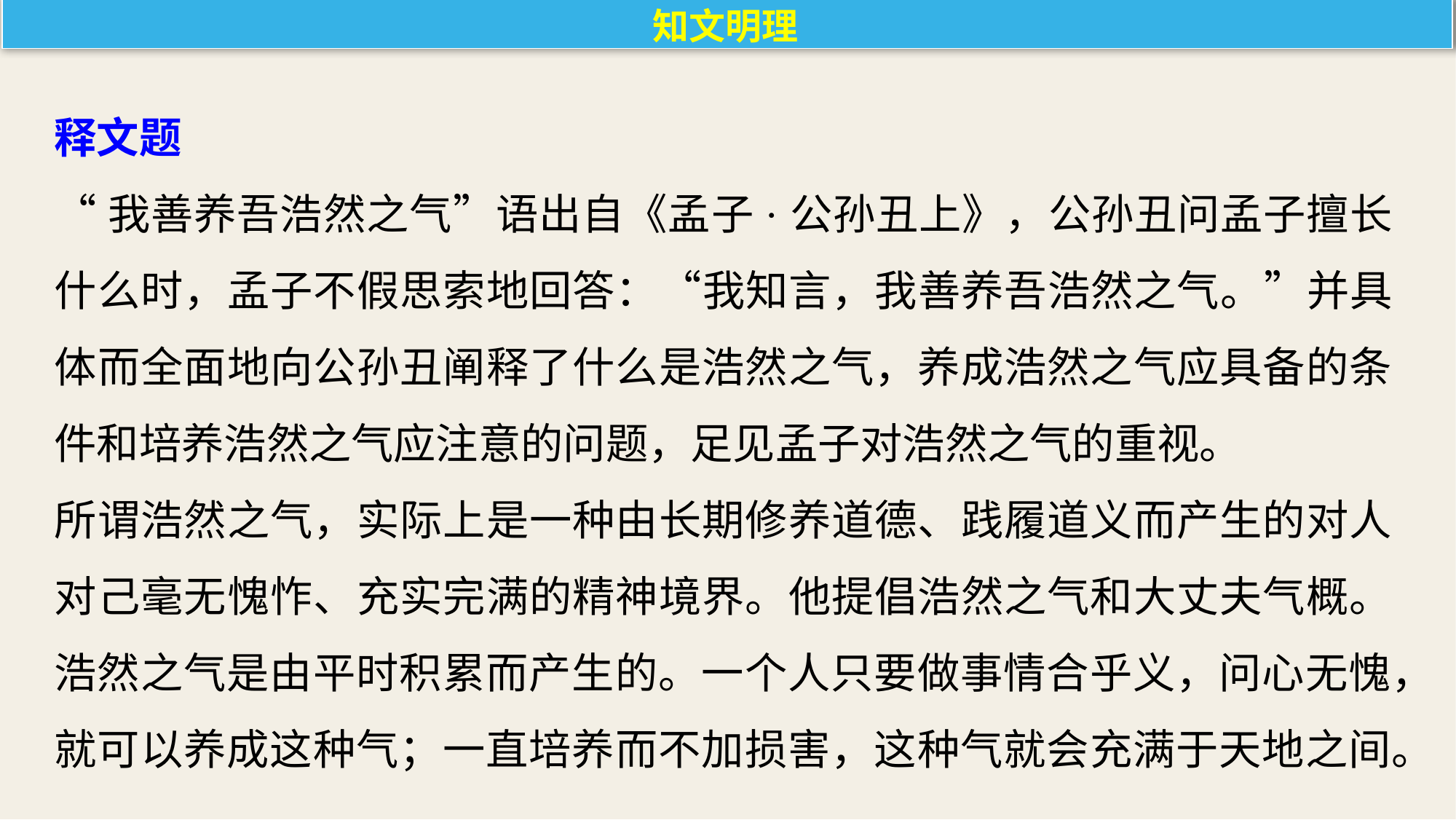

知文明理
释文题
“我善养吾浩然之气”语出自《孟子·公孙丑上》，公孙丑问孟子擅长什么时，孟子不假思索地回答：“我知言，我善养吾浩然之气。”并具体而全面地向公孙丑阐释了什么是浩然之气，养成浩然之气应具备的条件和培养浩然之气应注意的问题，足见孟子对浩然之气的重视。
所谓浩然之气，实际上是一种由长期修养道德、践履道义而产生的对人对己毫无愧怍、充实完满的精神境界。他提倡浩然之气和大丈夫气概。浩然之气是由平时积累而产生的。一个人只要做事情合乎义，问心无愧，就可以养成这种气；一直培养而不加损害，这种气就会充满于天地之间。